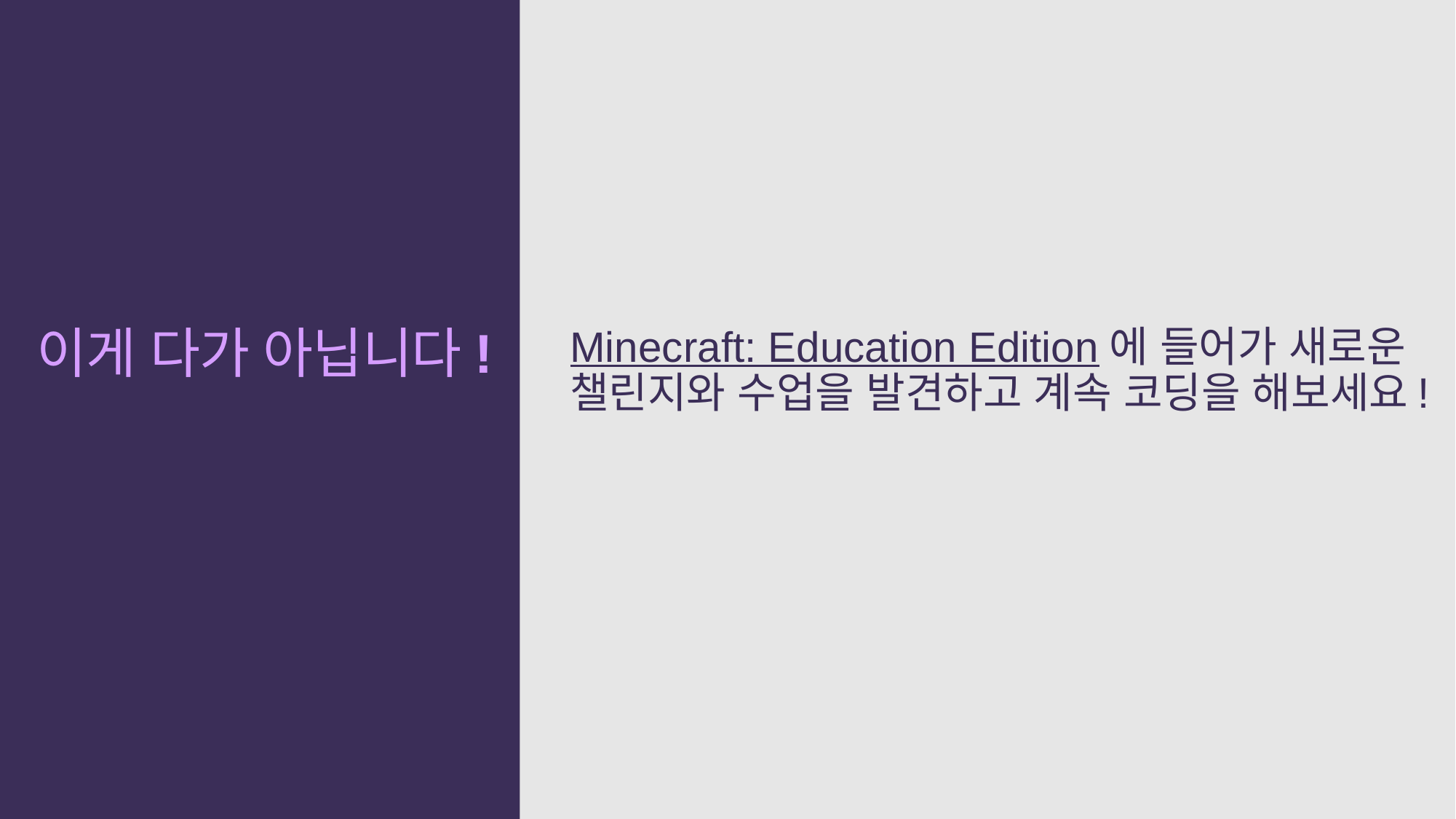

Minecraft: Education Edition에 들어가 새로운 챌린지와 수업을 발견하고 계속 코딩을 해보세요!

# 이게 다가 아닙니다!